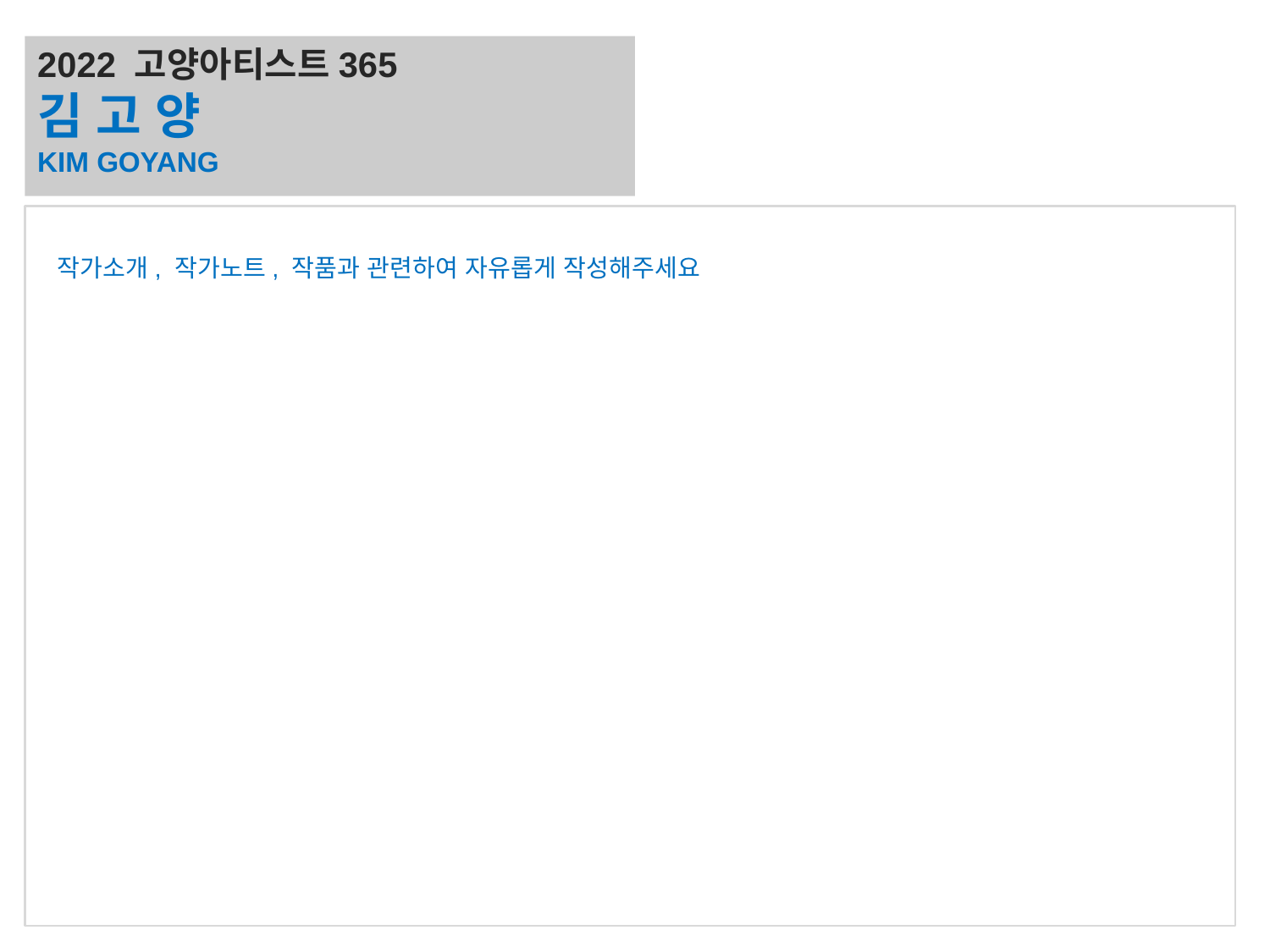

2022 고양아티스트365
김 고 양
KIM GOYANG

작가소개, 작가노트, 작품과 관련하여 자유롭게 작성해주세요